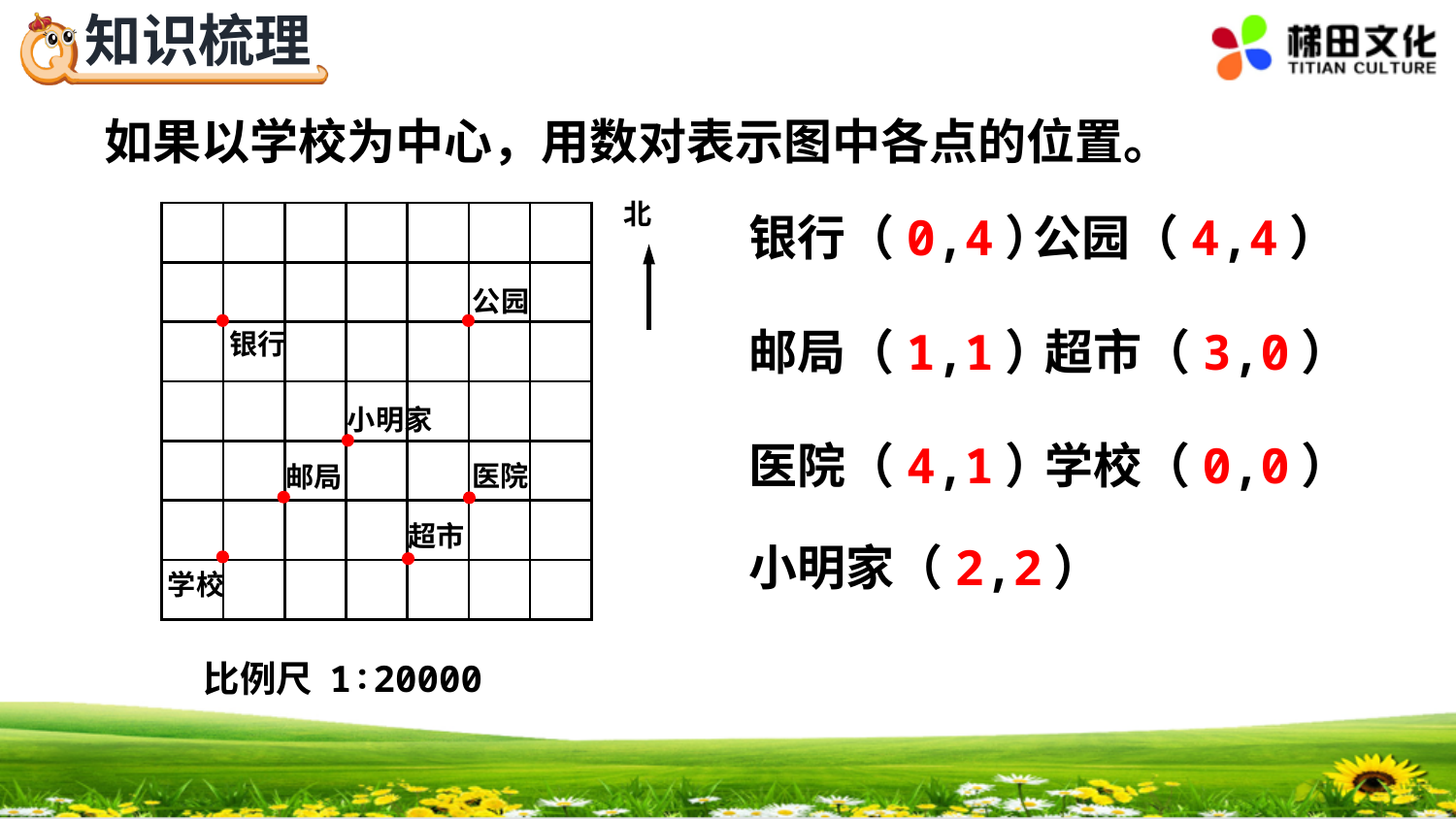

如果以学校为中心，用数对表示图中各点的位置。
北
银行（0,4）
公园（4,4）
|  |  |  |  |  |  |  |
| --- | --- | --- | --- | --- | --- | --- |
|  |  |  |  |  |  |  |
|  |  |  |  |  |  |  |
|  |  |  |  |  |  |  |
|  |  |  |  |  |  |  |
|  |  |  |  |  |  |  |
|  |  |  |  |  |  |  |
公园
邮局（1,1）
超市（3,0）

银行
小明家
医院（4,1）
学校（0,0）

医院
邮局

超市
小明家（2,2）

学校
比例尺 1∶20000